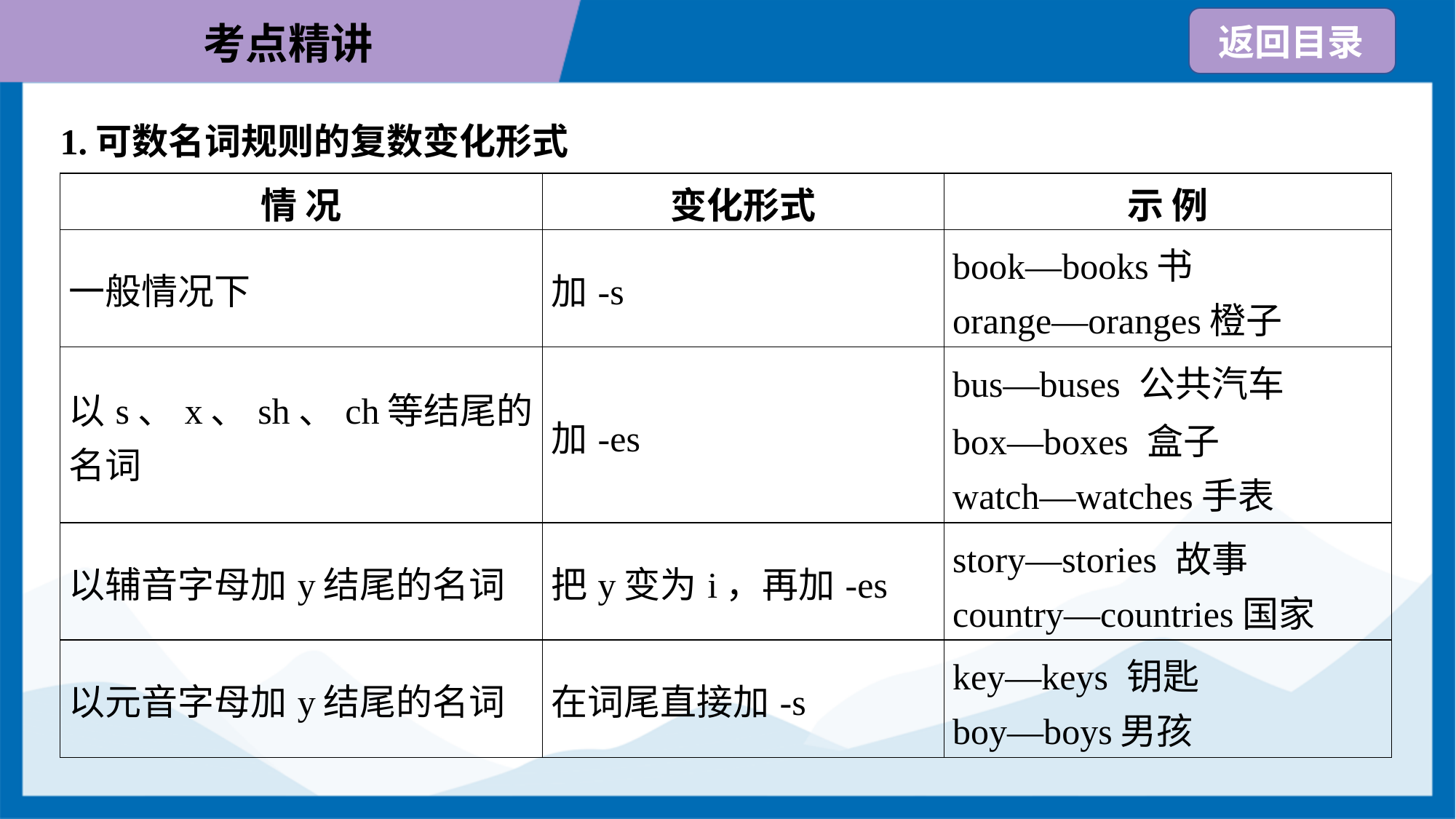

1.可数名词规则的复数变化形式
| 情 况 | 变化形式 | 示 例 |
| --- | --- | --- |
| 一般情况下 | 加-s | book—books书 orange—oranges橙子 |
| 以s、x、sh、ch等结尾的名词 | 加-es | bus—buses 公共汽车 box—boxes 盒子 watch—watches手表 |
| 以辅音字母加y结尾的名词 | 把y变为i，再加-es | story—stories 故事 country—countries国家 |
| 以元音字母加y结尾的名词 | 在词尾直接加-s | key—keys 钥匙 boy—boys男孩 |